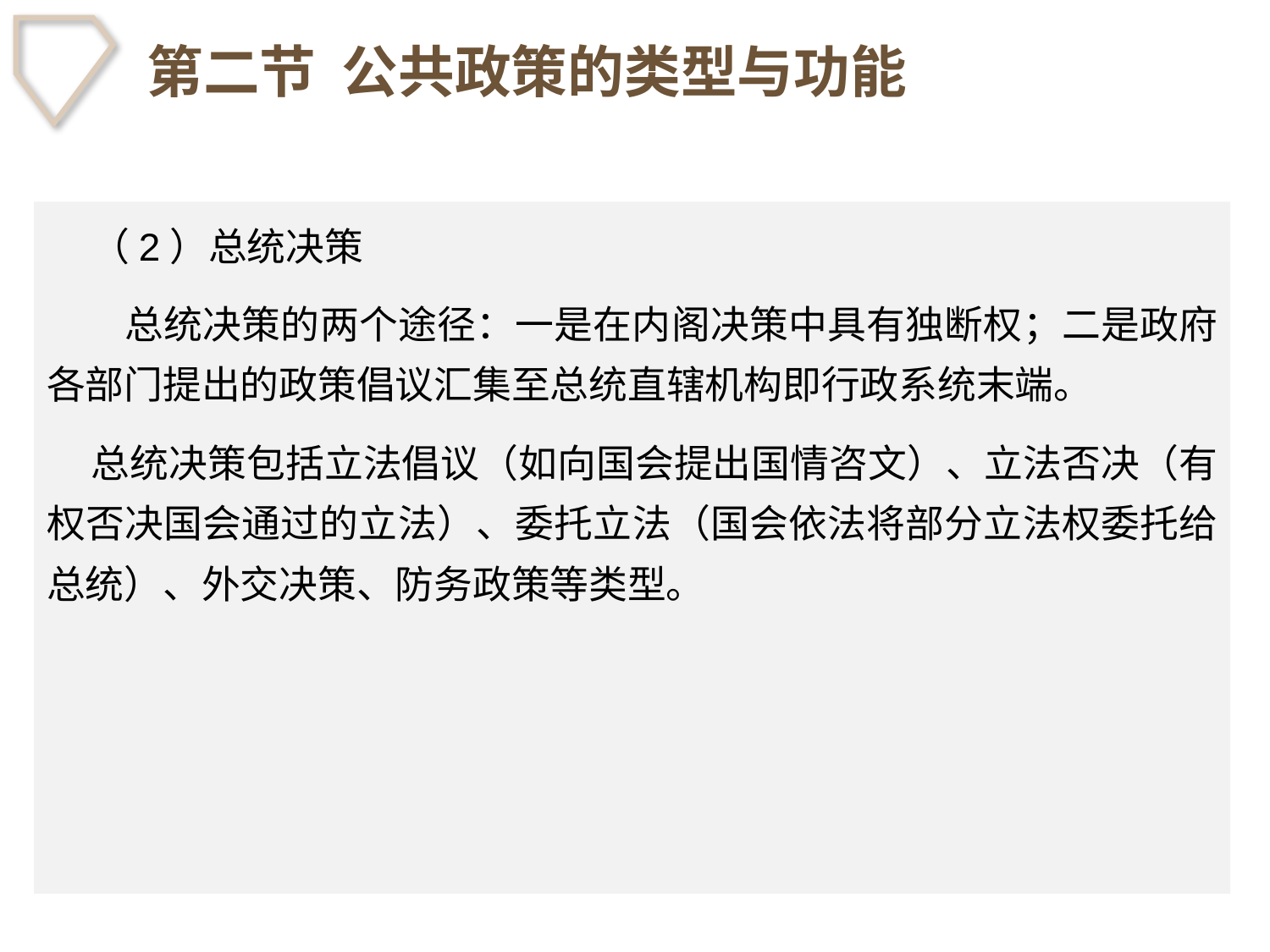

# 第二节  公共政策的类型与功能
    （2）总统决策
　　总统决策的两个途径：一是在内阁决策中具有独断权；二是政府各部门提出的政策倡议汇集至总统直辖机构即行政系统末端。
    总统决策包括立法倡议（如向国会提出国情咨文）、立法否决（有权否决国会通过的立法）、委托立法（国会依法将部分立法权委托给总统）、外交决策、防务政策等类型。